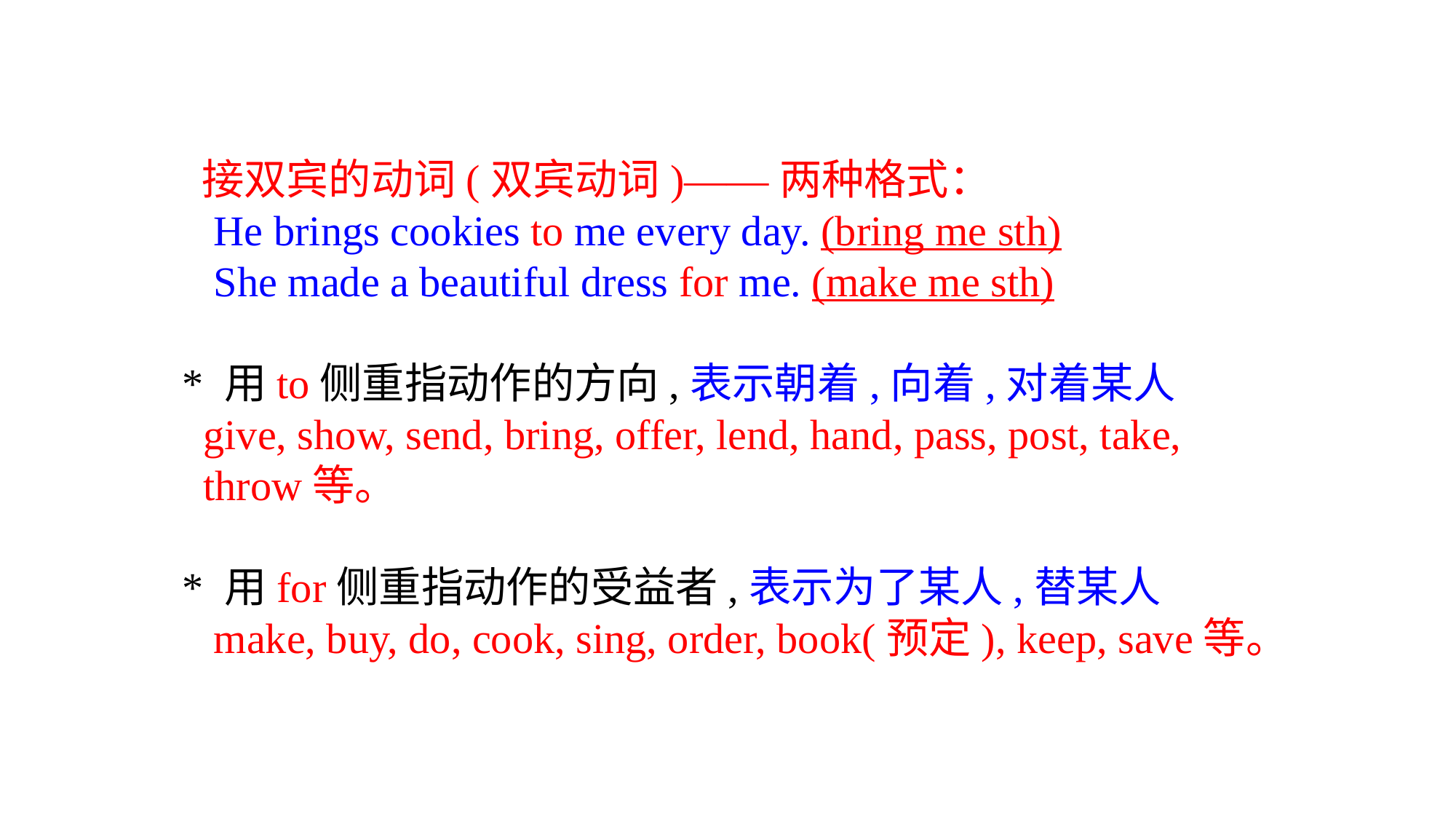

接双宾的动词(双宾动词)——两种格式：
   He brings cookies to me every day. (bring me sth)
   She made a beautiful dress for me. (make me sth)

* 用to侧重指动作的方向,表示朝着,向着,对着某人
  give, show, send, bring, offer, lend, hand, pass, post, take,
  throw等。

* 用for侧重指动作的受益者,表示为了某人,替某人
   make, buy, do, cook, sing, order, book(预定), keep, save等。